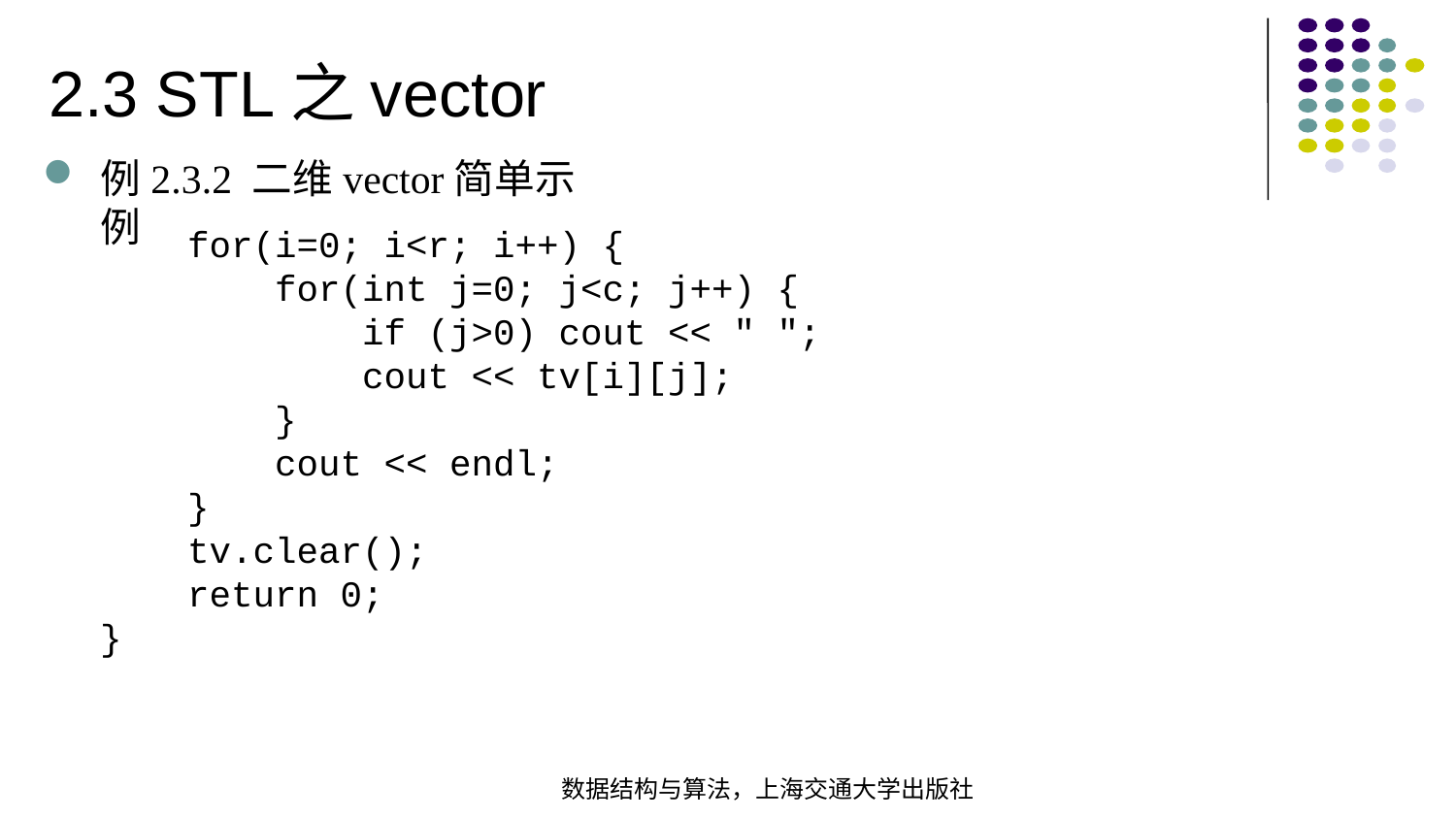

2.3 STL之vector
例2.3.2 二维vector简单示例
    for(i=0; i<r; i++) {        for(int j=0; j<c; j++) {            if (j>0) cout << " ";            cout << tv[i][j];        }        cout << endl;    }    tv.clear();    return 0;
}